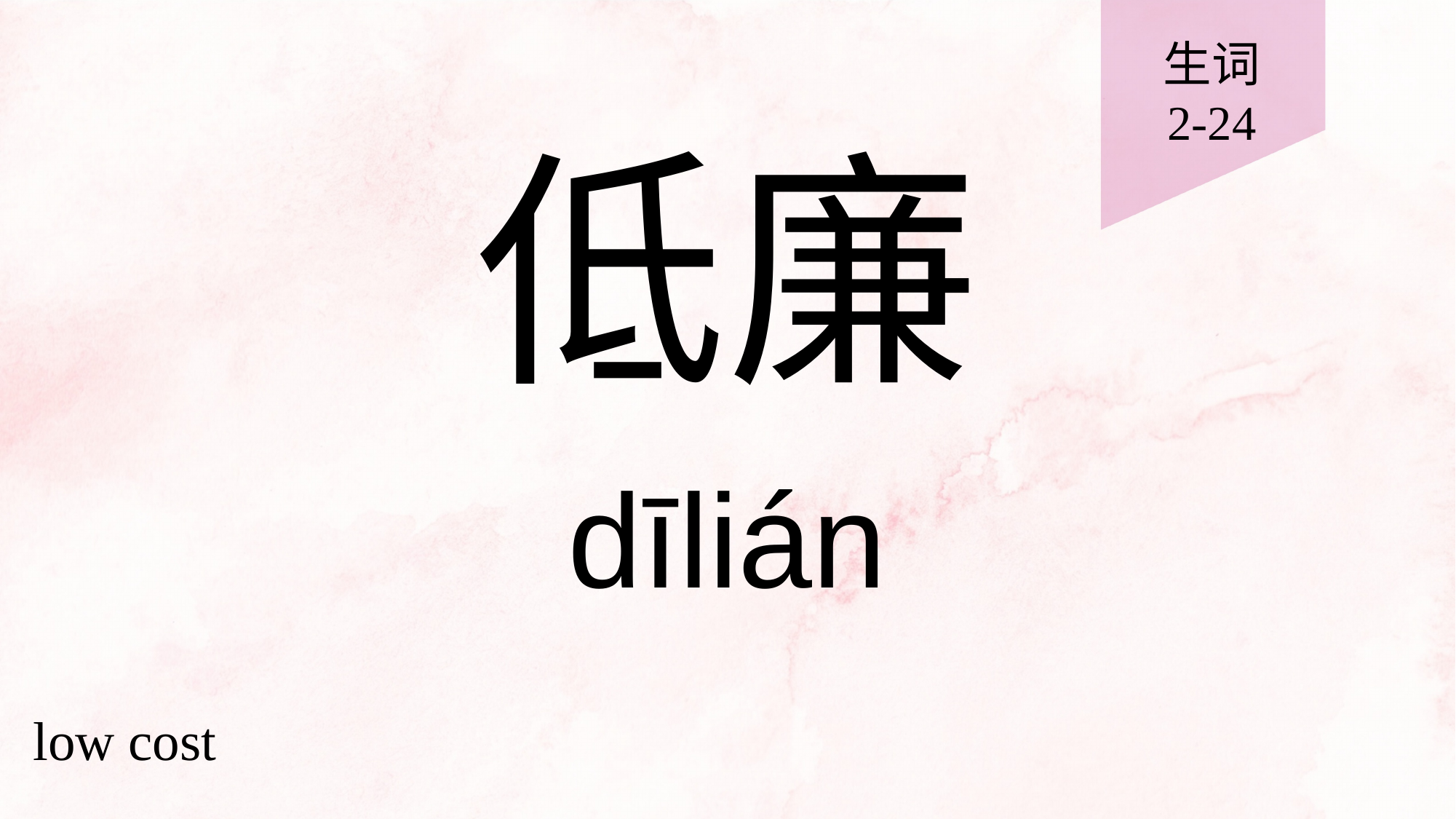

生词
2-24
# 低廉
dīlián
low cost